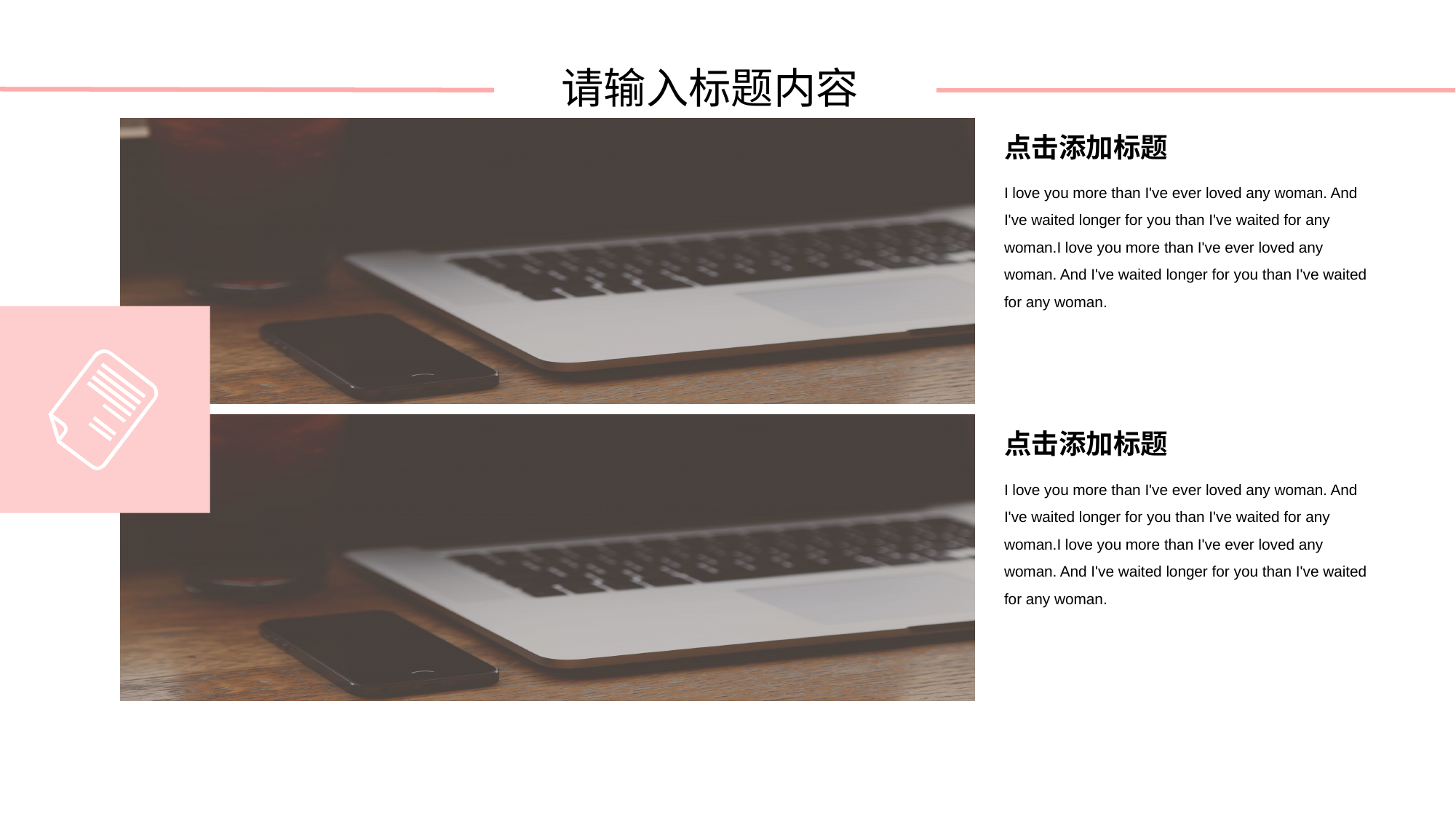

请输入标题内容

点击添加标题
I love you more than I've ever loved any woman. And I've waited longer for you than I've waited for any woman.I love you more than I've ever loved any woman. And I've waited longer for you than I've waited for any woman.

点击添加标题
I love you more than I've ever loved any woman. And I've waited longer for you than I've waited for any woman.I love you more than I've ever loved any woman. And I've waited longer for you than I've waited for any woman.